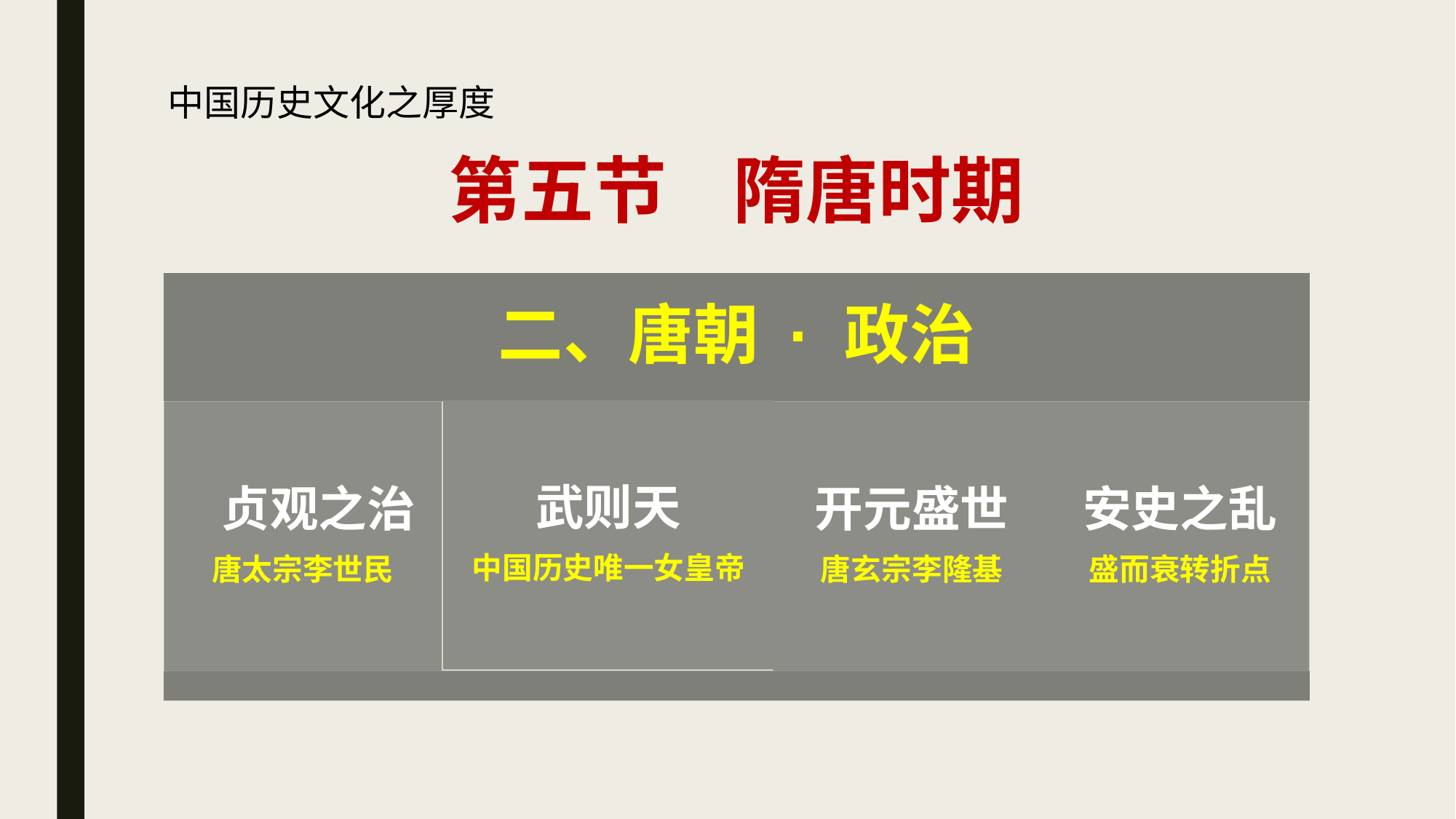

中国历史文化之厚度
# 第五节    隋唐时期
二、唐朝 · 政治
  贞观之治
唐太宗李世民
武则天
中国历史唯一女皇帝
开元盛世
唐玄宗李隆基
安史之乱
盛而衰转折点